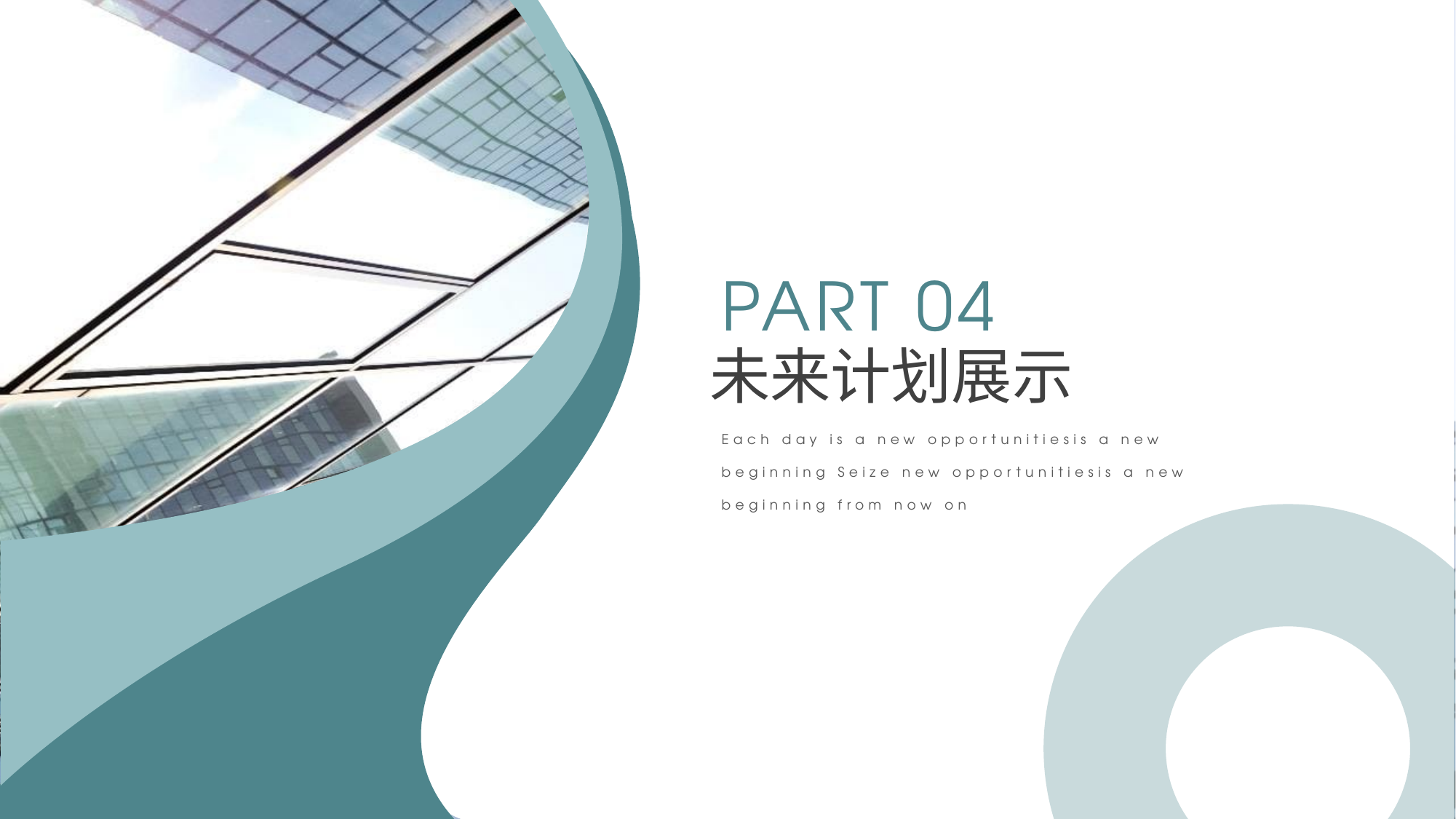

PART 04
未来计划展示
Each day is a new opportunitiesis a new beginning Seize new opportunitiesis a new beginning from now on